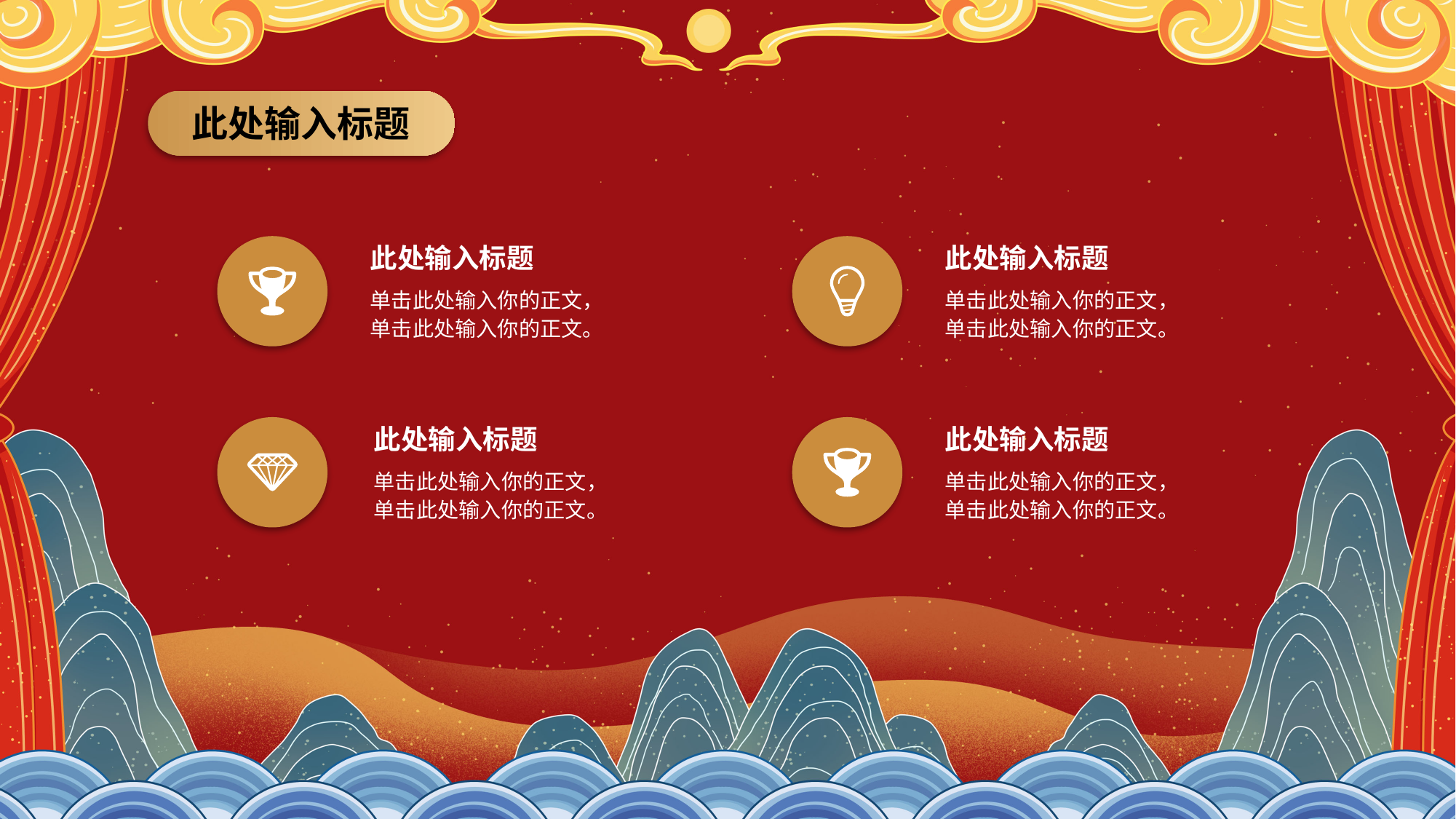

此处输入标题
此处输入标题
单击此处输入你的正文，单击此处输入你的正文。

此处输入标题
单击此处输入你的正文，单击此处输入你的正文。

此处输入标题
单击此处输入你的正文，单击此处输入你的正文。

此处输入标题
单击此处输入你的正文，单击此处输入你的正文。